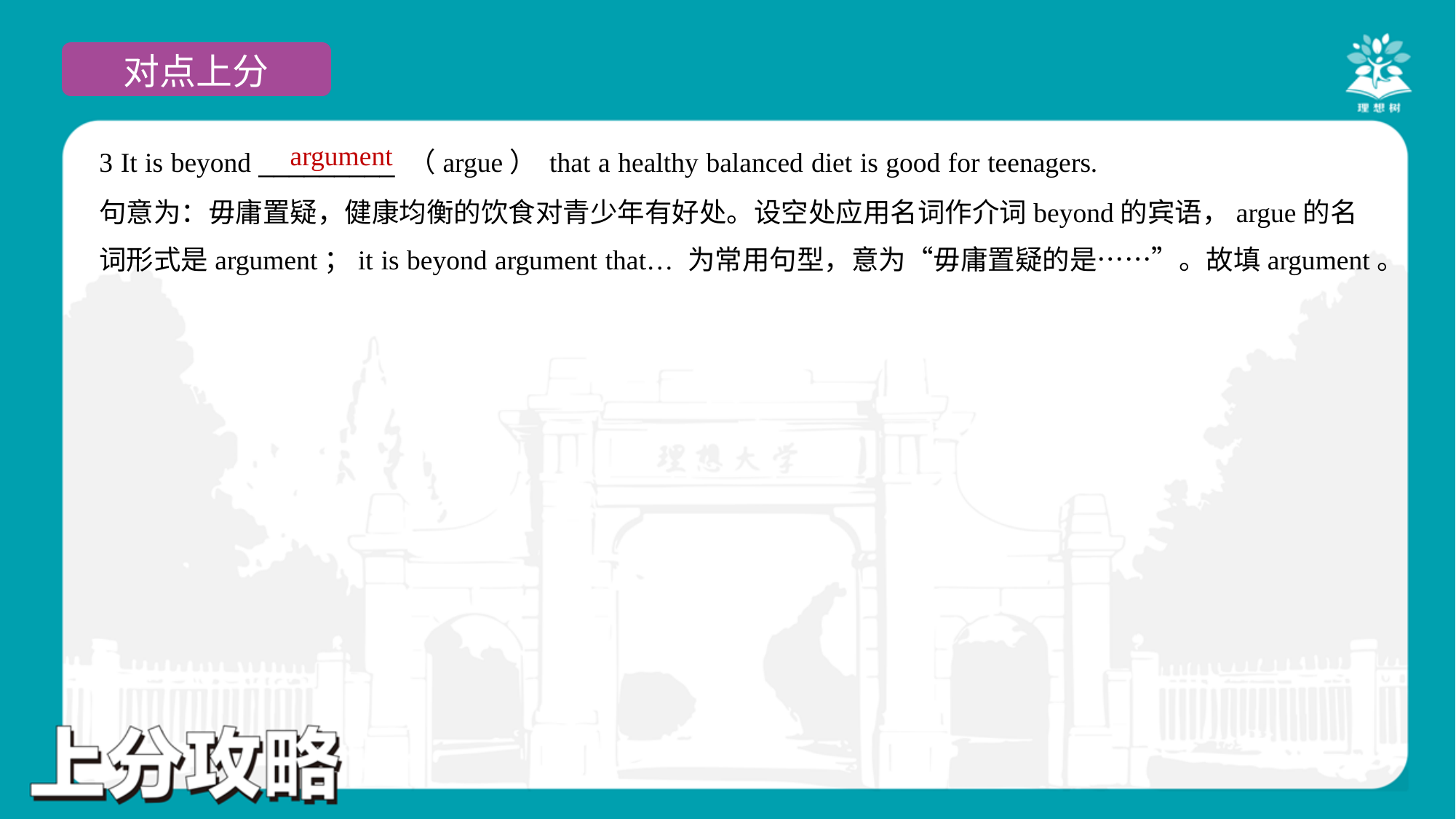

argument
3 It is beyond _________ （argue） that a healthy balanced diet is good for teenagers.
句意为：毋庸置疑，健康均衡的饮食对青少年有好处。设空处应用名词作介词beyond的宾语，argue的名
词形式是argument；it is beyond argument that… 为常用句型，意为“毋庸置疑的是……”。故填argument。